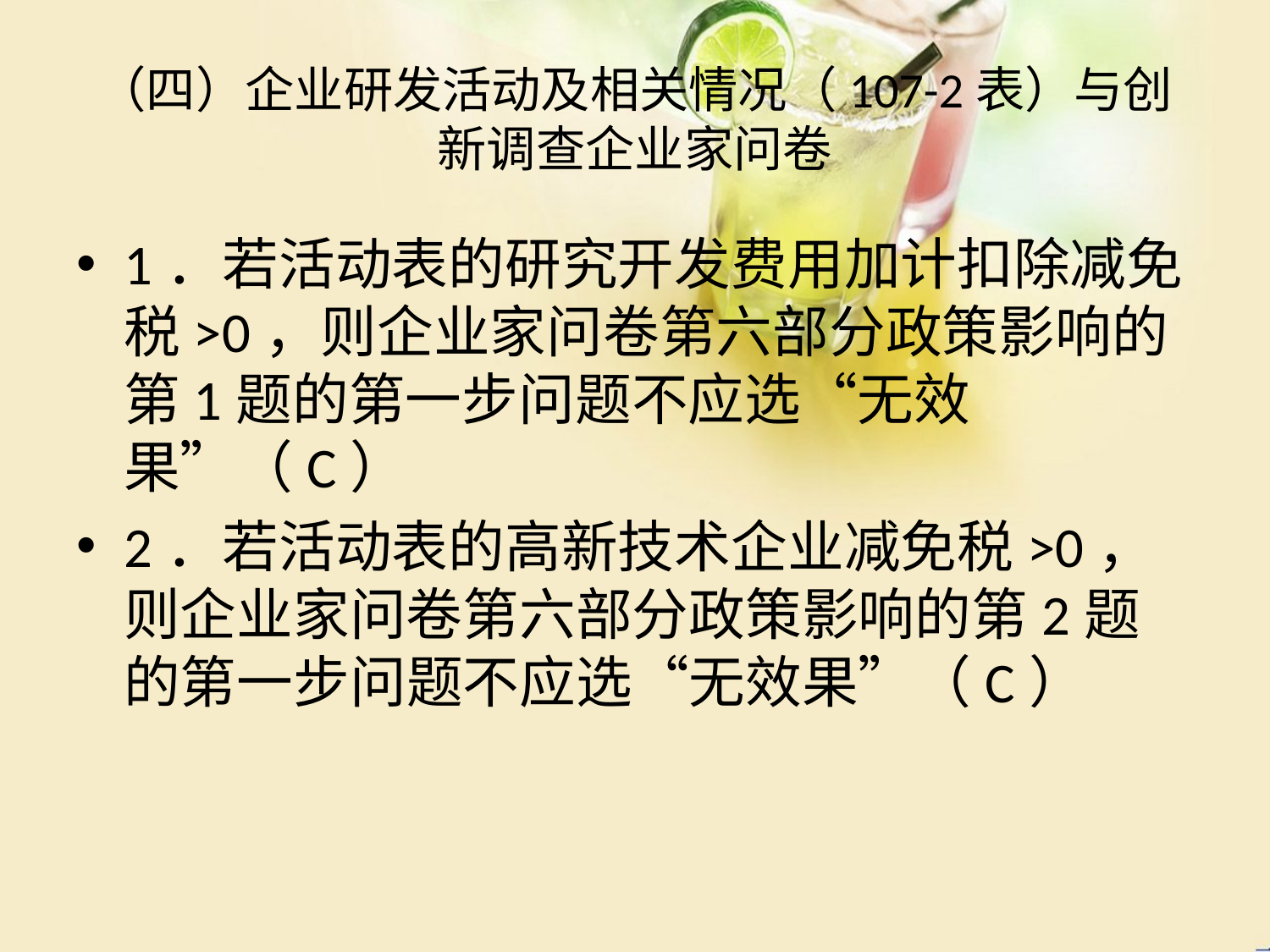

# （四）企业研发活动及相关情况（107-2表）与创新调查企业家问卷
1．若活动表的研究开发费用加计扣除减免税>0，则企业家问卷第六部分政策影响的第1题的第一步问题不应选“无效果”（C）
2．若活动表的高新技术企业减免税>0，则企业家问卷第六部分政策影响的第2题的第一步问题不应选“无效果”（C）